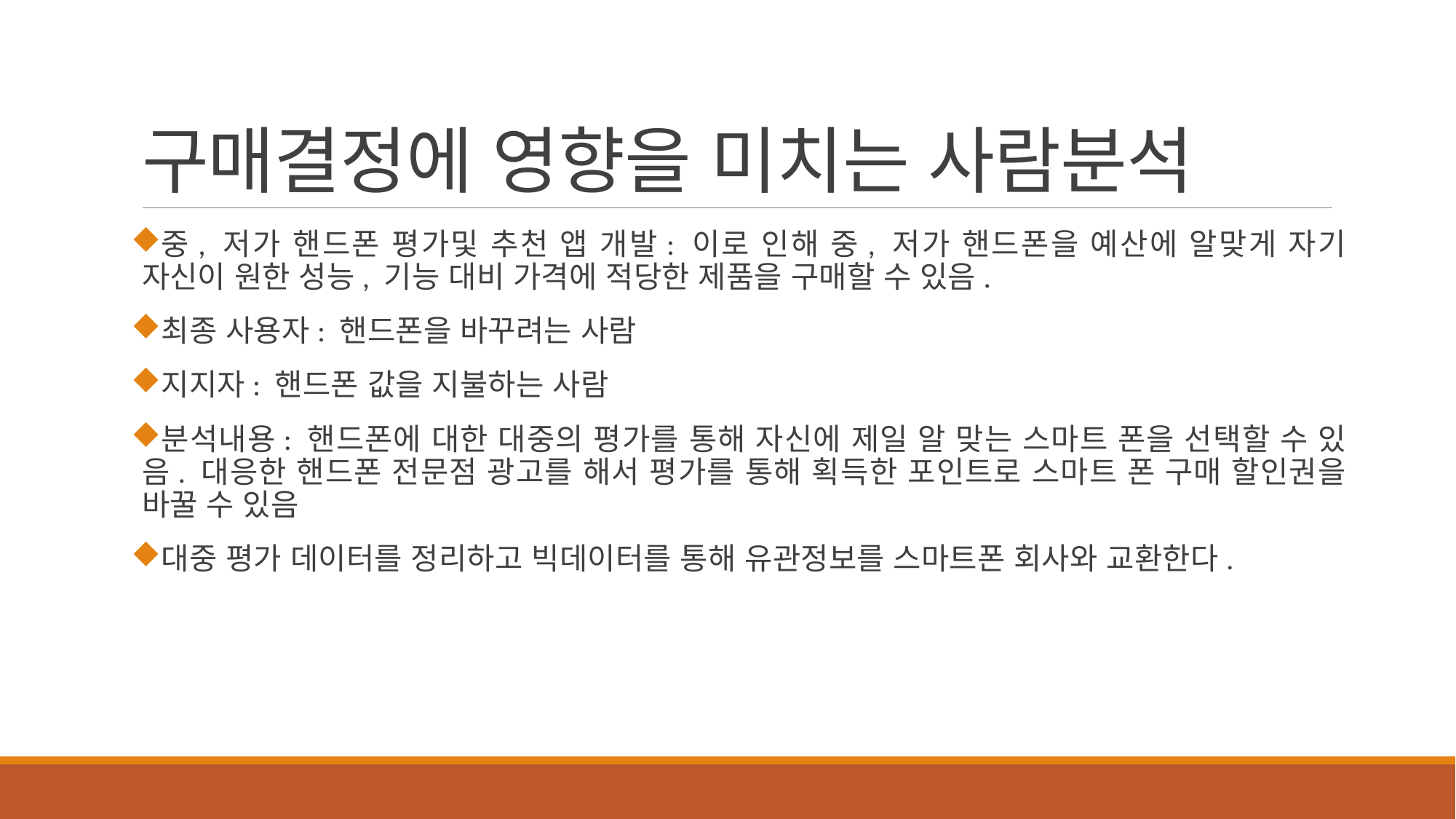

# 구매결정에 영향을 미치는 사람분석
중, 저가 핸드폰 평가및 추천 앱 개발: 이로 인해 중, 저가 핸드폰을 예산에 알맞게 자기 자신이 원한 성능, 기능 대비 가격에 적당한 제품을 구매할 수 있음.
최종 사용자: 핸드폰을 바꾸려는 사람
지지자: 핸드폰 값을 지불하는 사람
분석내용: 핸드폰에 대한 대중의 평가를 통해 자신에 제일 알 맞는 스마트 폰을 선택할 수 있음. 대응한 핸드폰 전문점 광고를 해서 평가를 통해 획득한 포인트로 스마트 폰 구매 할인권을 바꿀 수 있음
대중 평가 데이터를 정리하고 빅데이터를 통해 유관정보를 스마트폰 회사와 교환한다.